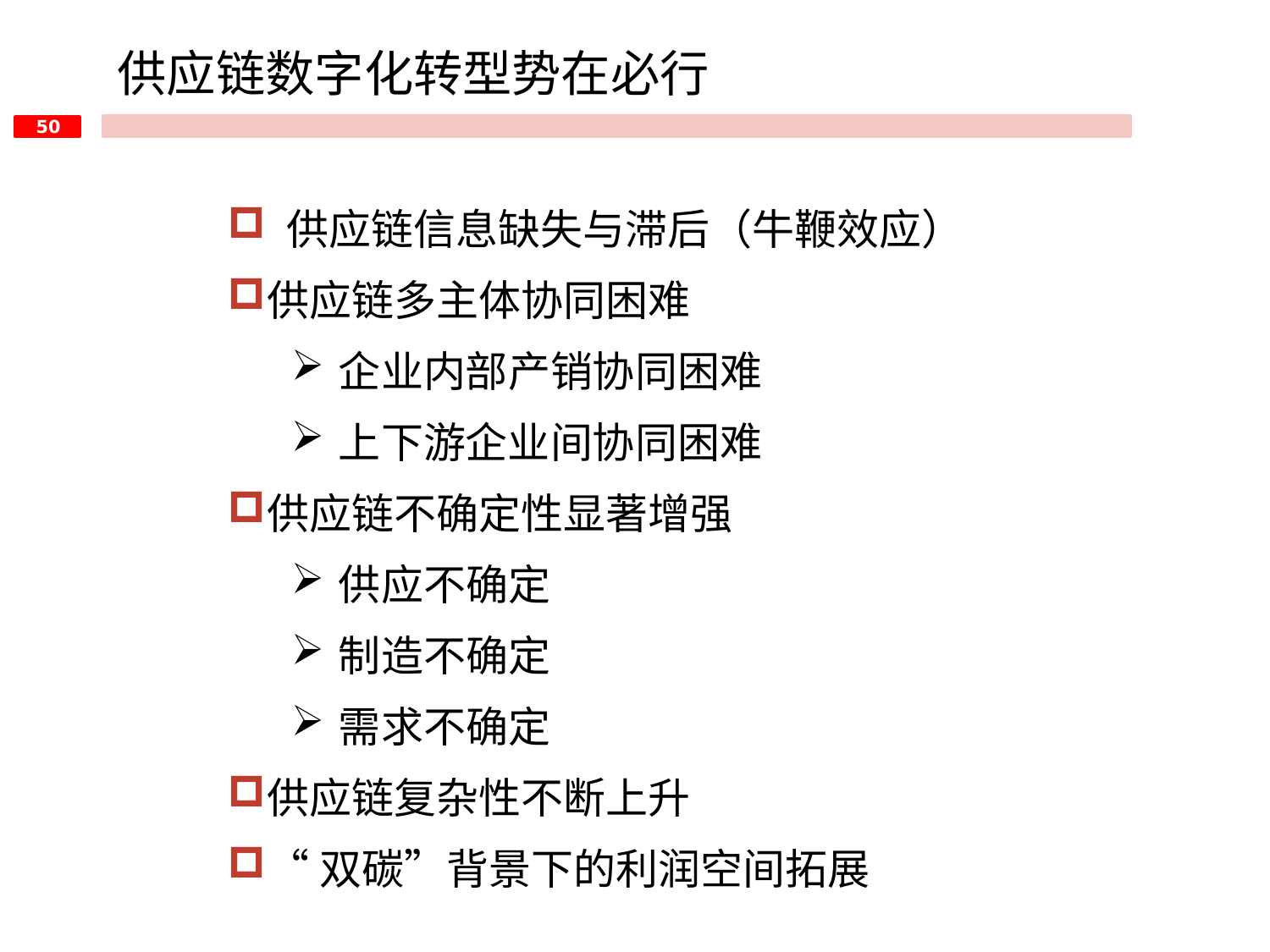

供应链数字化转型势在必行
50
 供应链信息缺失与滞后（牛鞭效应）
供应链多主体协同困难
企业内部产销协同困难
上下游企业间协同困难
供应链不确定性显著增强
供应不确定
制造不确定
需求不确定
供应链复杂性不断上升
“双碳”背景下的利润空间拓展